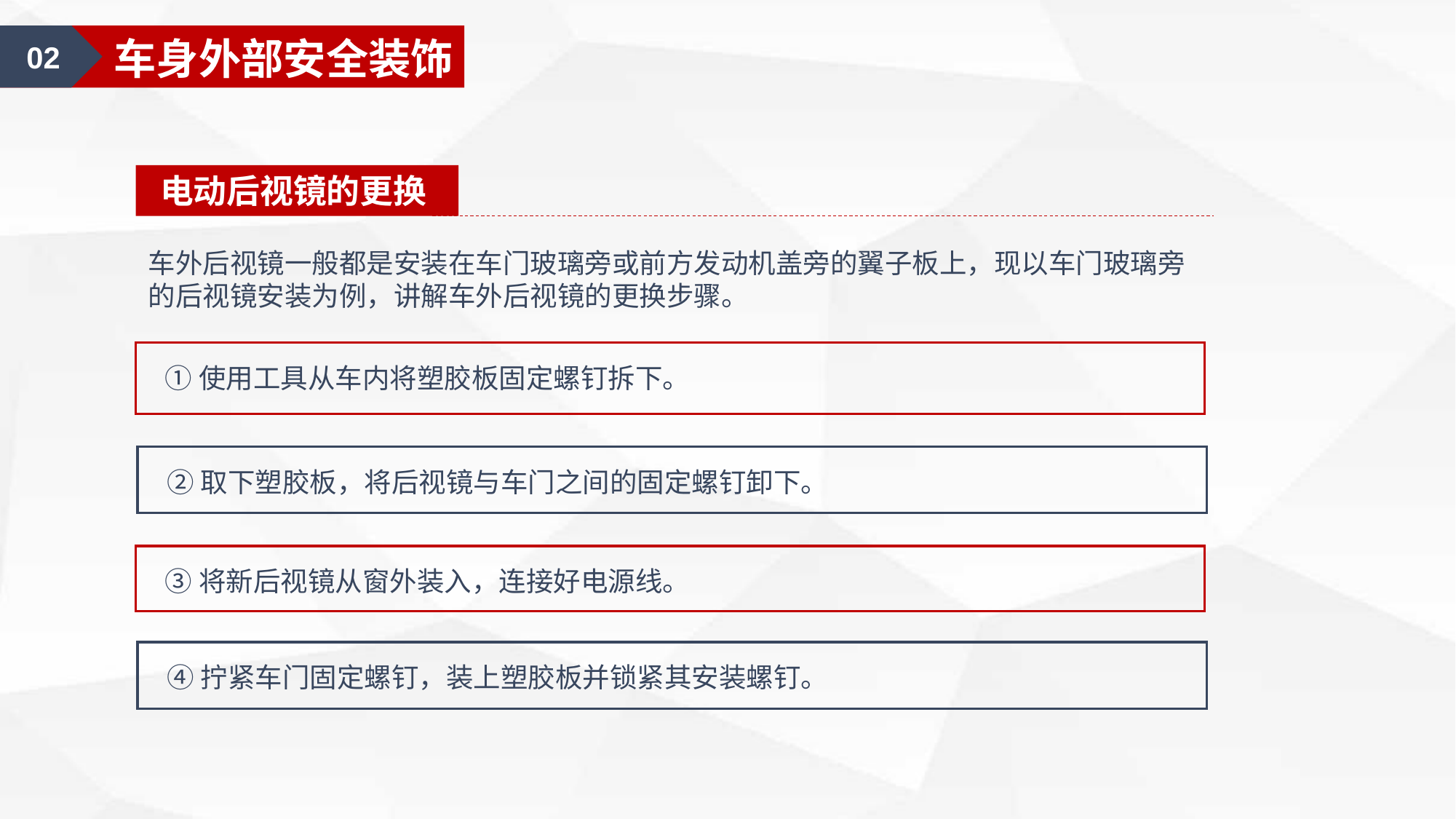

02
车身外部安全装饰
电动后视镜的更换
车外后视镜一般都是安装在车门玻璃旁或前方发动机盖旁的翼子板上，现以车门玻璃旁的后视镜安装为例，讲解车外后视镜的更换步骤。

①使用工具从车内将塑胶板固定螺钉拆下。

②取下塑胶板，将后视镜与车门之间的固定螺钉卸下。

③将新后视镜从窗外装入，连接好电源线。

④拧紧车门固定螺钉，装上塑胶板并锁紧其安装螺钉。